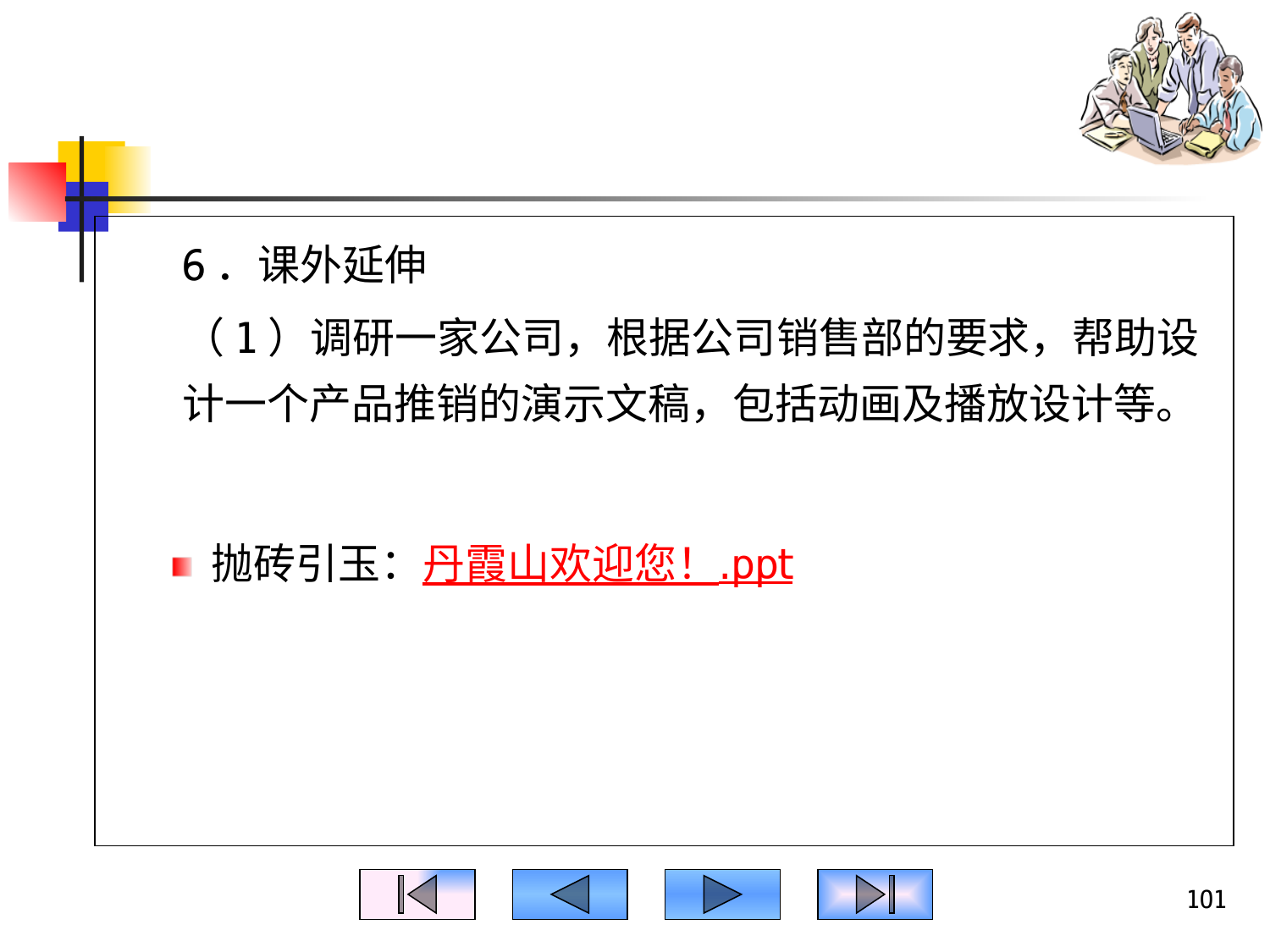

#
6．课外延伸
（1）调研一家公司，根据公司销售部的要求，帮助设计一个产品推销的演示文稿，包括动画及播放设计等。

抛砖引玉：丹霞山欢迎您！.ppt
101